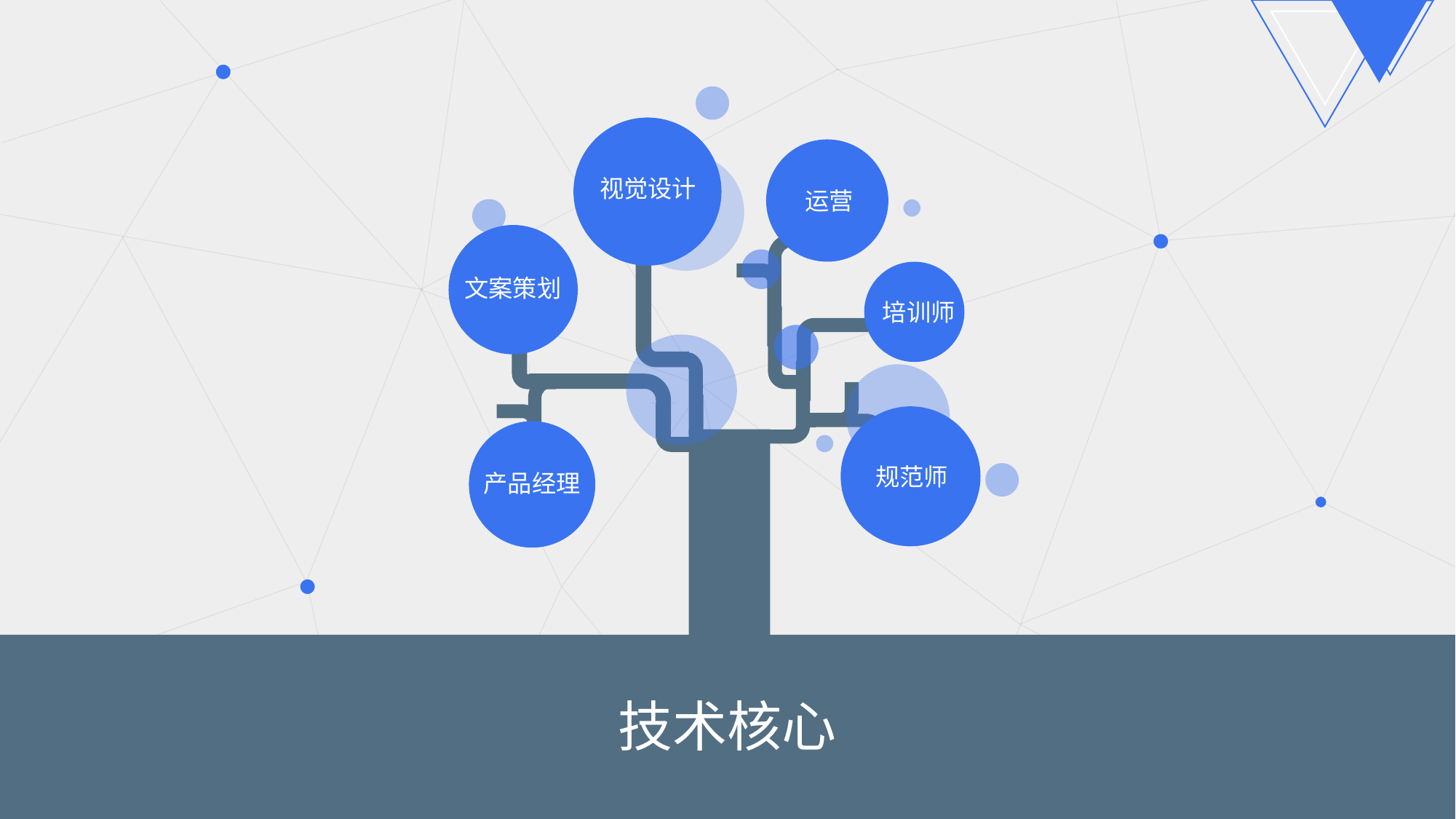

视觉设计
运营

文案策划

培训师

规范师
产品经理

技术核心